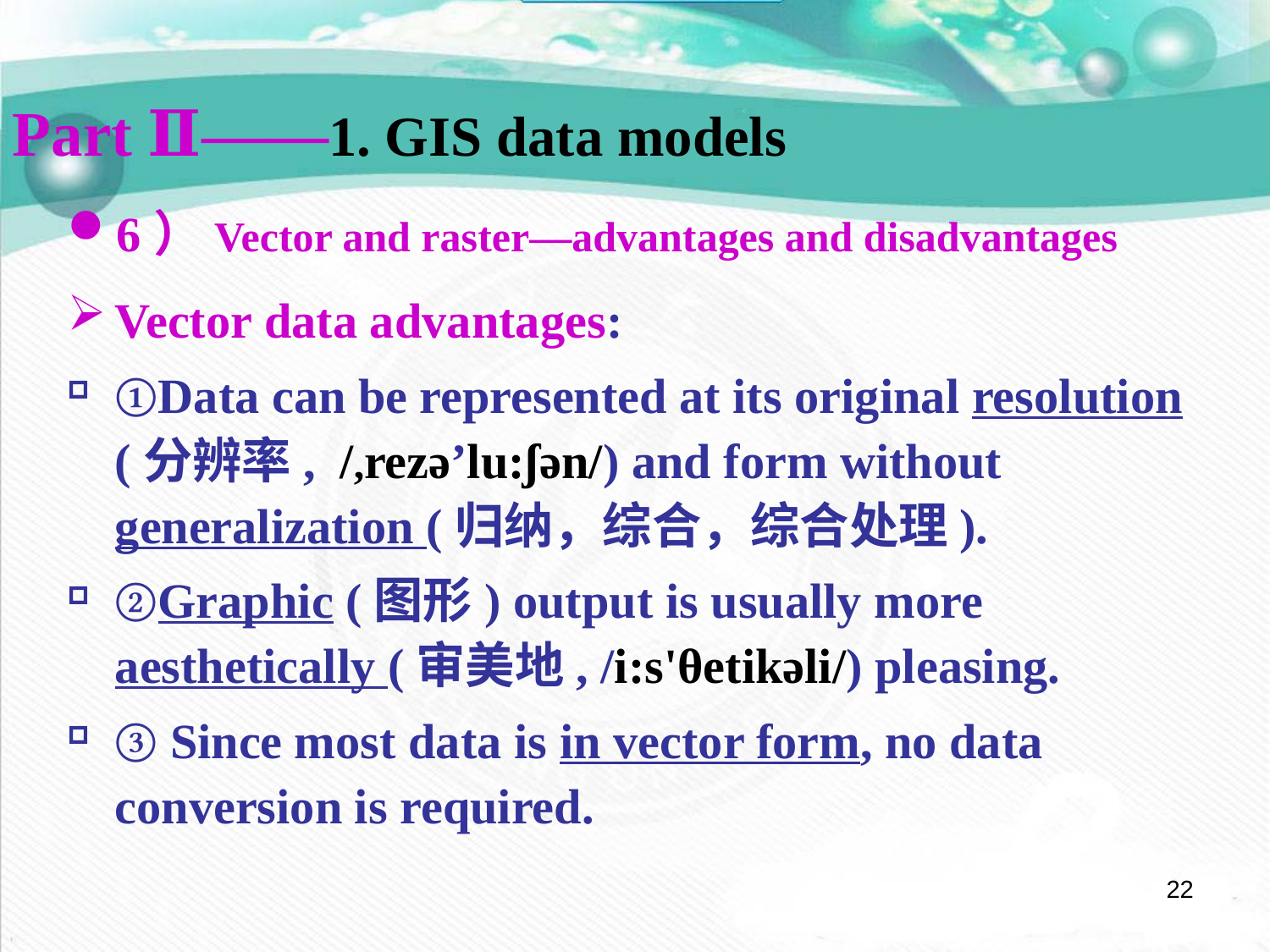

Part Ⅱ——1. GIS data models
6）Vector and raster—advantages and disadvantages
Vector data advantages:
①Data can be represented at its original resolution (分辨率,  /,rezə’lu:ʃən/) and form without generalization (归纳，综合，综合处理).
②Graphic (图形) output is usually more aesthetically (审美地, /i:s'θetikəli/) pleasing.
③ Since most data is in vector form, no data conversion is required.
22